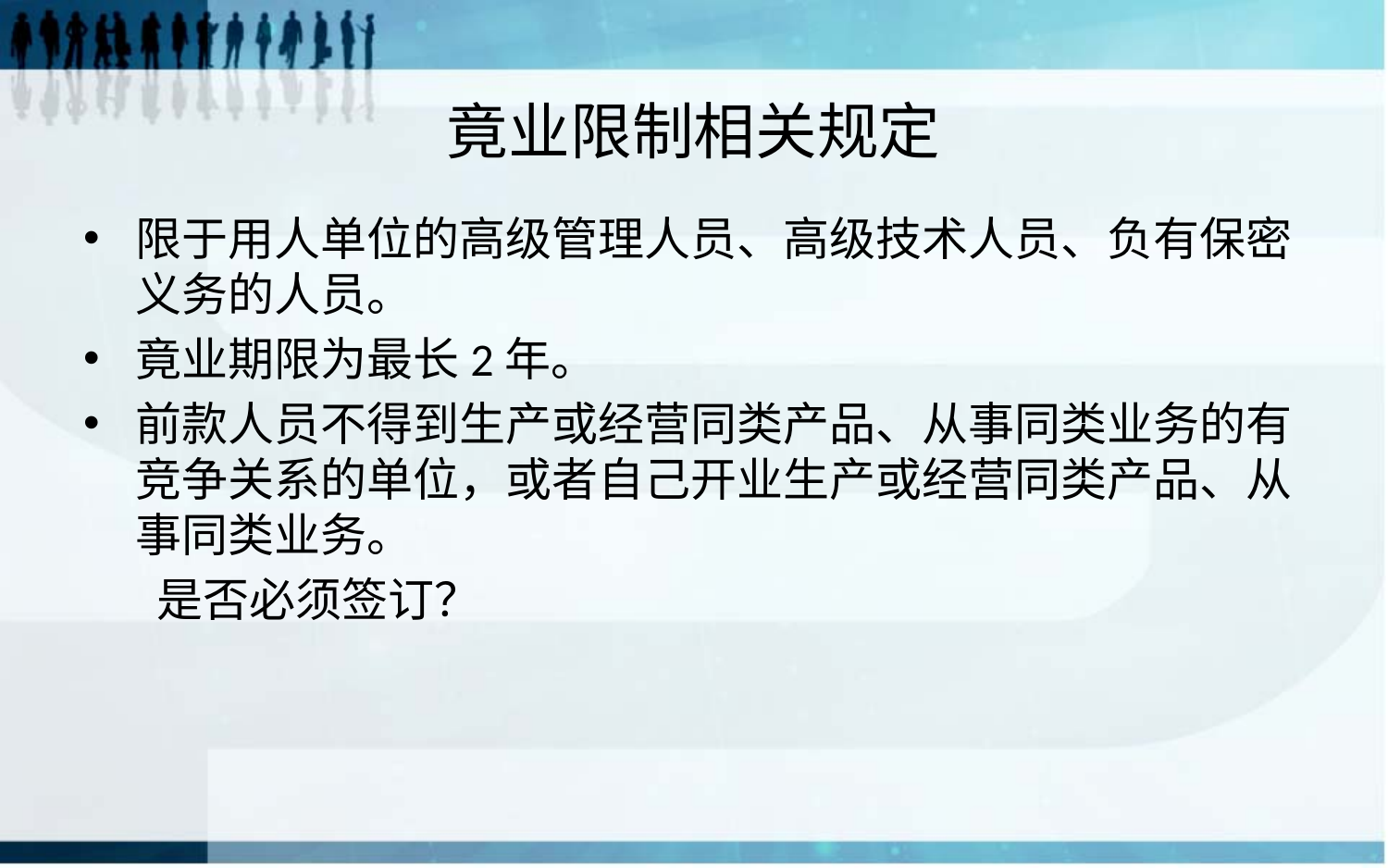

# 竟业限制相关规定
限于用人单位的高级管理人员、高级技术人员、负有保密义务的人员。
竟业期限为最长2年。
前款人员不得到生产或经营同类产品、从事同类业务的有竞争关系的单位，或者自己开业生产或经营同类产品、从事同类业务。
      是否必须签订？